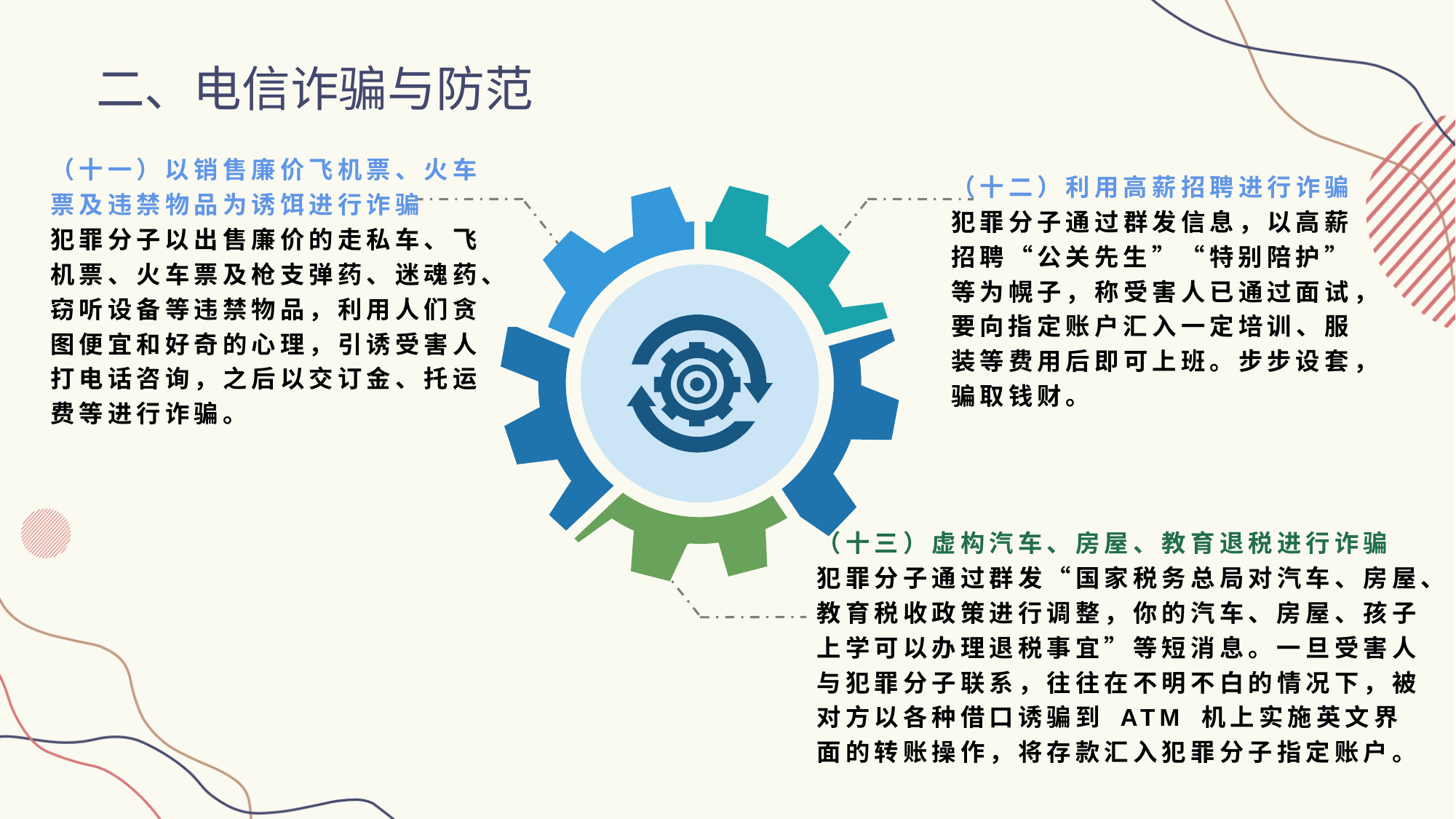

二、电信诈骗与防范
（十一）以销售廉价飞机票、火车票及违禁物品为诱饵进行诈骗
犯罪分子以出售廉价的走私车、飞机票、火车票及枪支弹药、迷魂药、窃听设备等违禁物品，利用人们贪图便宜和好奇的心理，引诱受害人打电话咨询，之后以交订金、托运费等进行诈骗。
（十二）利用高薪招聘进行诈骗
犯罪分子通过群发信息，以高薪招聘“公关先生”“特别陪护”等为幌子，称受害人已通过面试，要向指定账户汇入一定培训、服装等费用后即可上班。步步设套，骗取钱财。

（十三）虚构汽车、房屋、教育退税进行诈骗
犯罪分子通过群发“国家税务总局对汽车、房屋、教育税收政策进行调整，你的汽车、房屋、孩子上学可以办理退税事宜”等短消息。一旦受害人与犯罪分子联系，往往在不明不白的情况下，被对方以各种借口诱骗到 ATM 机上实施英文界面的转账操作，将存款汇入犯罪分子指定账户。